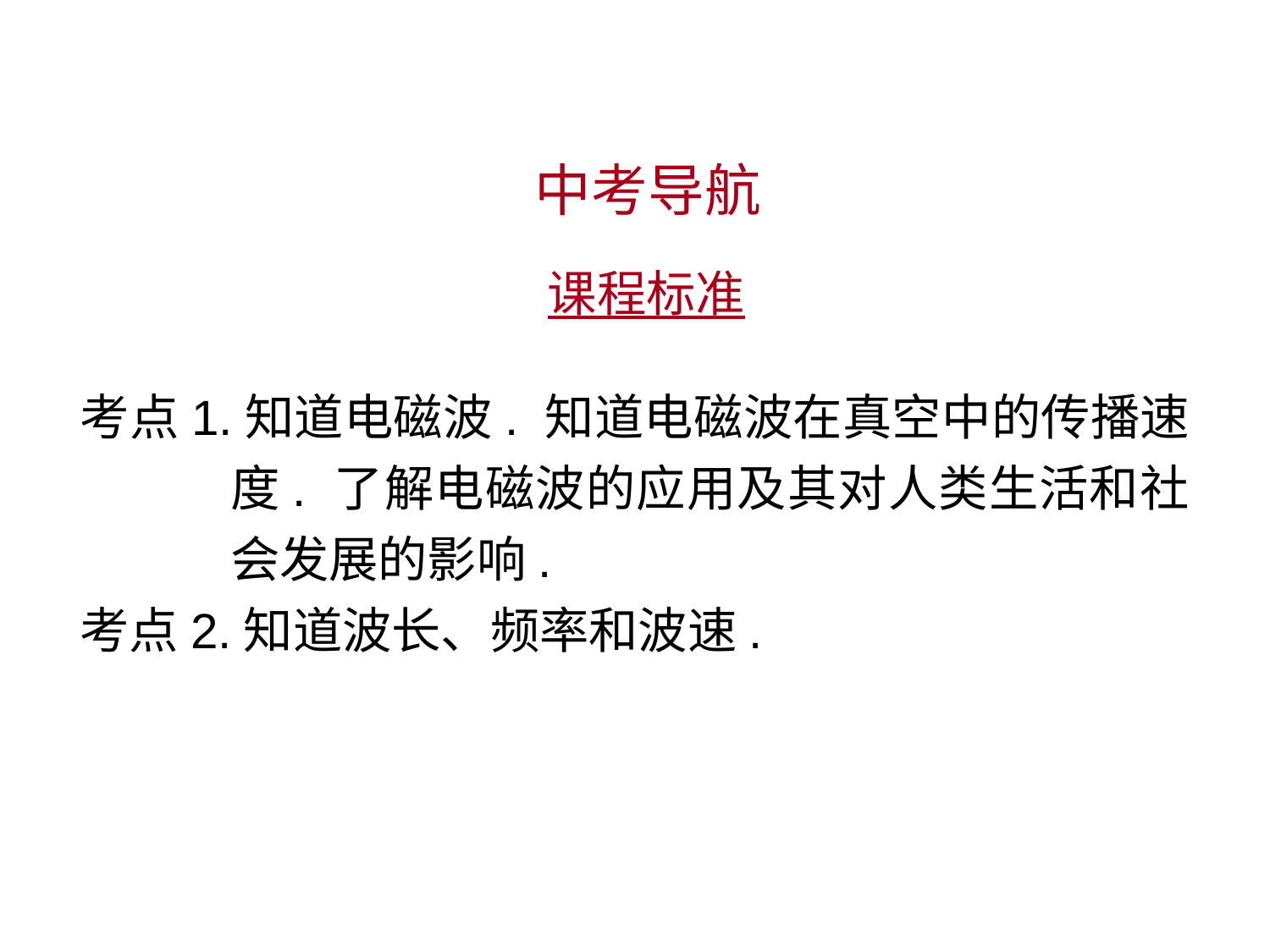

中考导航
 课程标准
考点1.知道电磁波. 知道电磁波在真空中的传播速度. 了解电磁波的应用及其对人类生活和社会发展的影响.
考点2.知道波长、频率和波速.